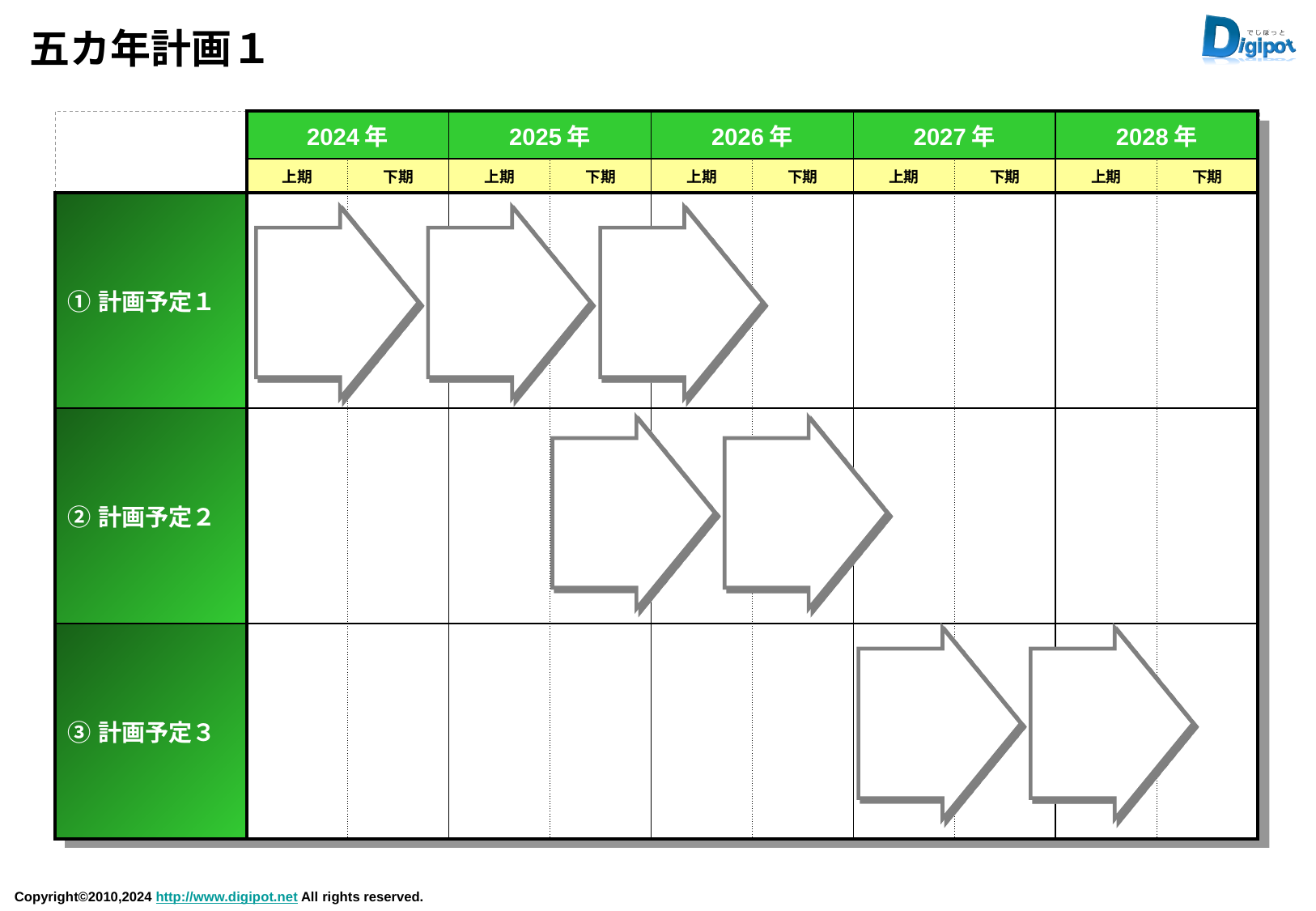

# 五カ年計画１
|  | 2024年 |  | 2025年 |  | 2026年 |  | 2027年 |  | 2028年 |  |
| --- | --- | --- | --- | --- | --- | --- | --- | --- | --- | --- |
|  | 上期 | 下期 | 上期 | 下期 | 上期 | 下期 | 上期 | 下期 | 上期 | 下期 |
| ①計画予定１ |  |  |  |  |  |  |  |  |  |  |
| ②計画予定２ |  |  |  |  |  |  |  |  |  |  |
| ③計画予定３ |  |  |  |  |  |  |  |  |  |  |